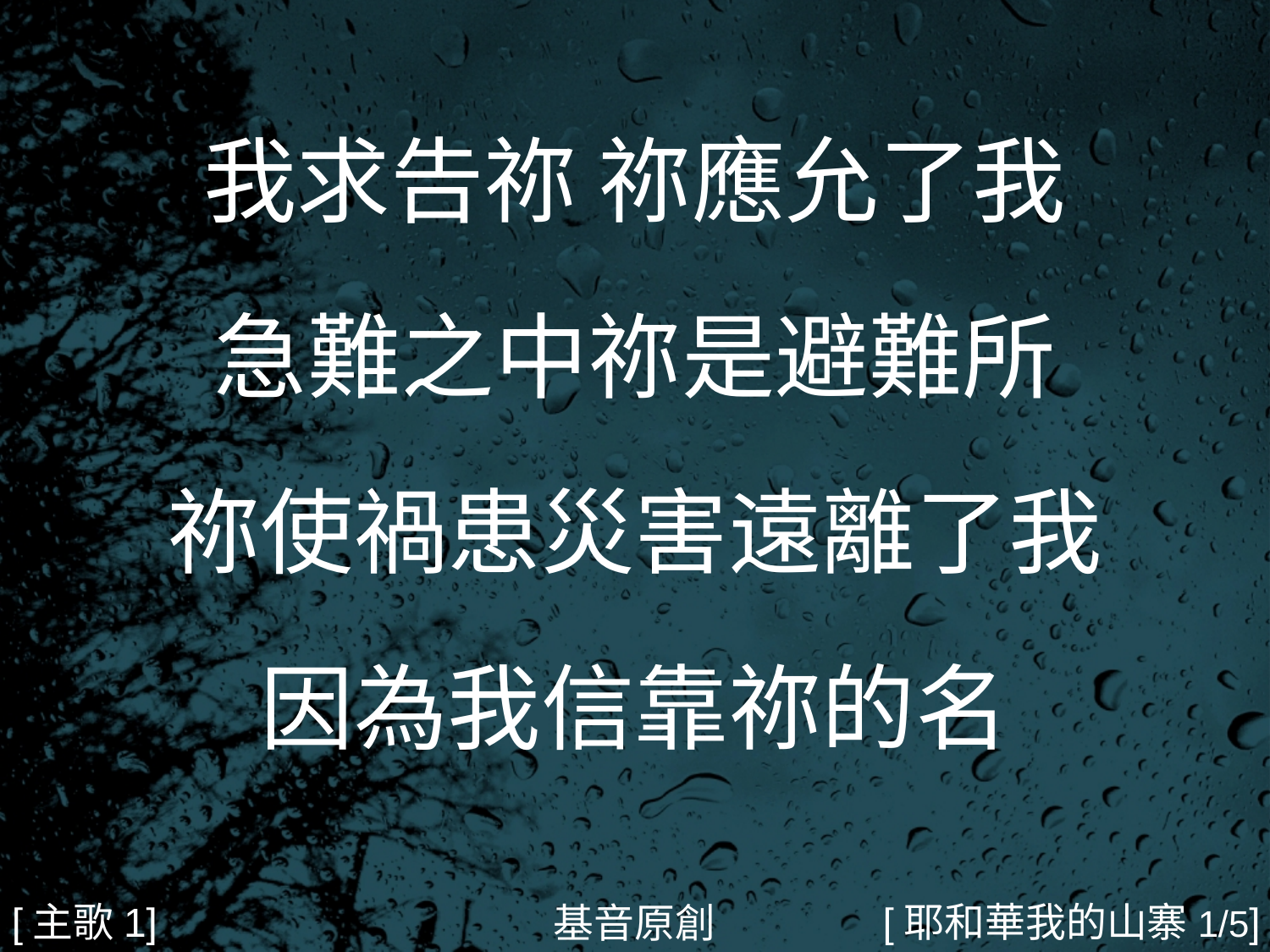

我求告祢 祢應允了我

急難之中祢是避難所

祢使禍患災害遠離了我

因為我信靠祢的名
#

[主歌1]
[耶和華我的山寨1/5]
基音原創